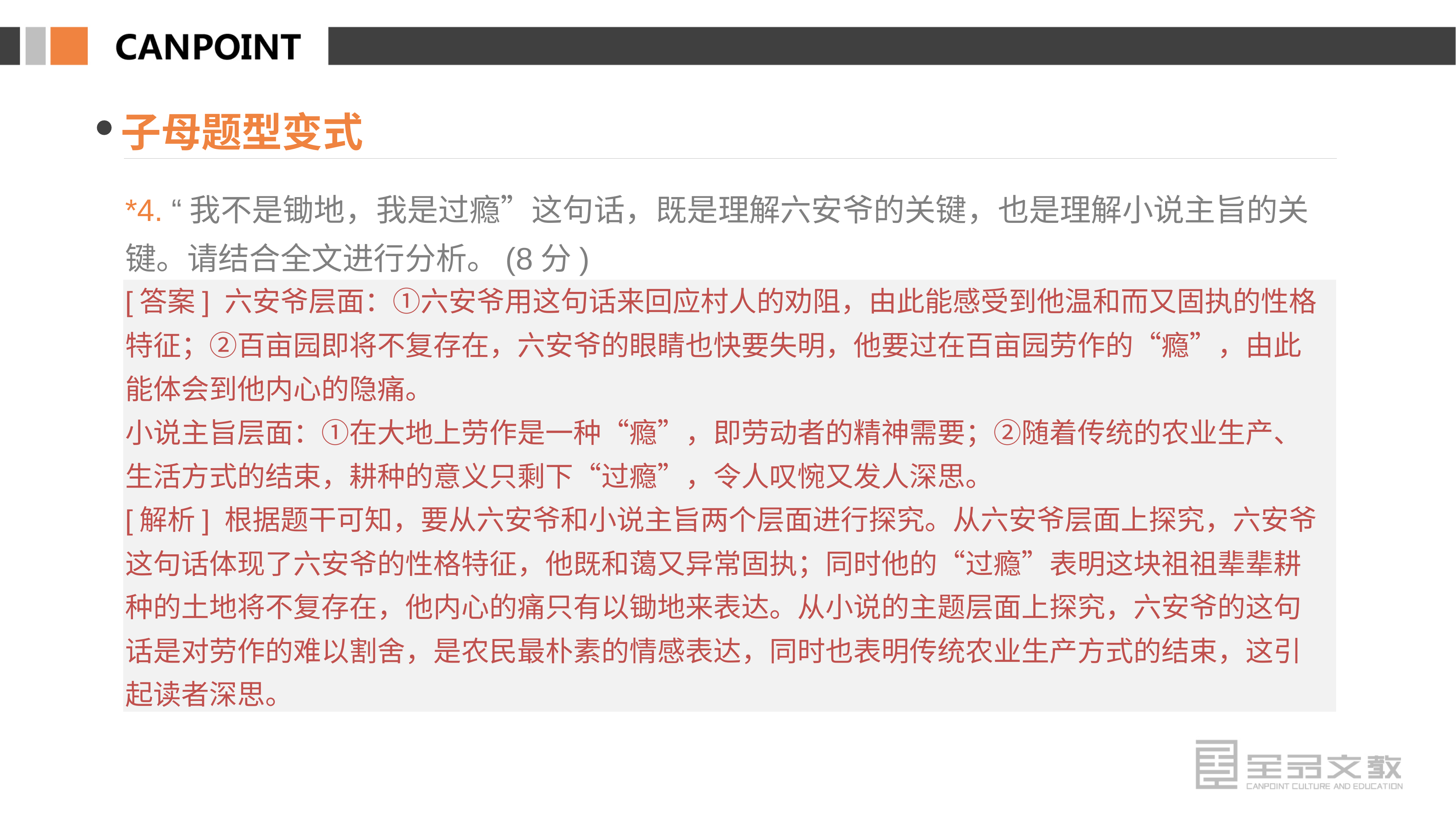

子母题型变式

*4. “我不是锄地，我是过瘾”这句话，既是理解六安爷的关键，也是理解小说主旨的关键。请结合全文进行分析。(8分)
[答案] 六安爷层面：①六安爷用这句话来回应村人的劝阻，由此能感受到他温和而又固执的性格特征；②百亩园即将不复存在，六安爷的眼睛也快要失明，他要过在百亩园劳作的“瘾”，由此能体会到他内心的隐痛。
小说主旨层面：①在大地上劳作是一种“瘾”，即劳动者的精神需要；②随着传统的农业生产、生活方式的结束，耕种的意义只剩下“过瘾”，令人叹惋又发人深思。
[解析] 根据题干可知，要从六安爷和小说主旨两个层面进行探究。从六安爷层面上探究，六安爷这句话体现了六安爷的性格特征，他既和蔼又异常固执；同时他的“过瘾”表明这块祖祖辈辈耕种的土地将不复存在，他内心的痛只有以锄地来表达。从小说的主题层面上探究，六安爷的这句话是对劳作的难以割舍，是农民最朴素的情感表达，同时也表明传统农业生产方式的结束，这引起读者深思。